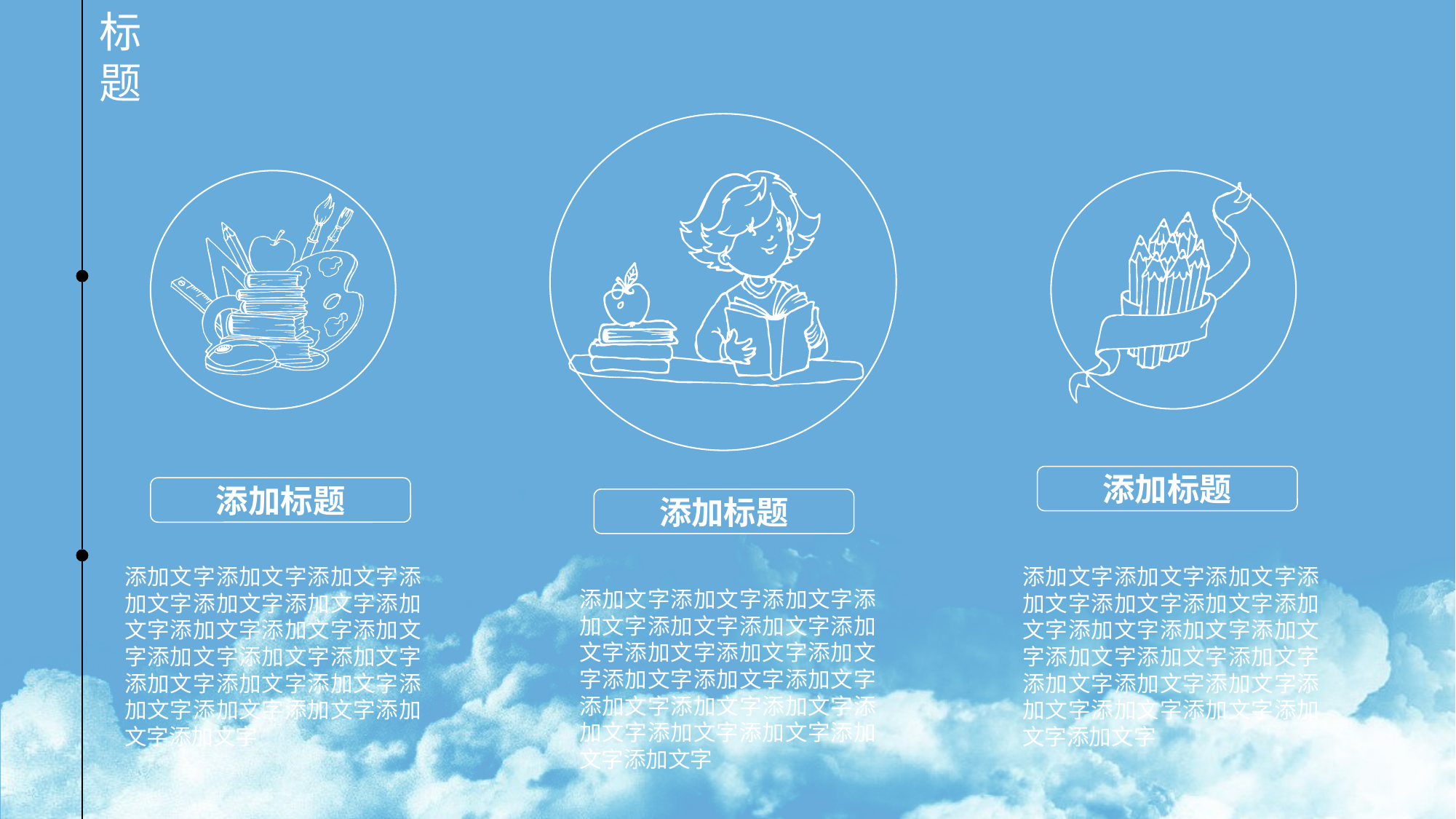

标题

添加标题
添加标题
添加标题

添加文字添加文字添加文字添加文字添加文字添加文字添加文字添加文字添加文字添加文字添加文字添加文字添加文字添加文字添加文字添加文字添加文字添加文字添加文字添加文字添加文字
添加文字添加文字添加文字添加文字添加文字添加文字添加文字添加文字添加文字添加文字添加文字添加文字添加文字添加文字添加文字添加文字添加文字添加文字添加文字添加文字添加文字
添加文字添加文字添加文字添加文字添加文字添加文字添加文字添加文字添加文字添加文字添加文字添加文字添加文字添加文字添加文字添加文字添加文字添加文字添加文字添加文字添加文字